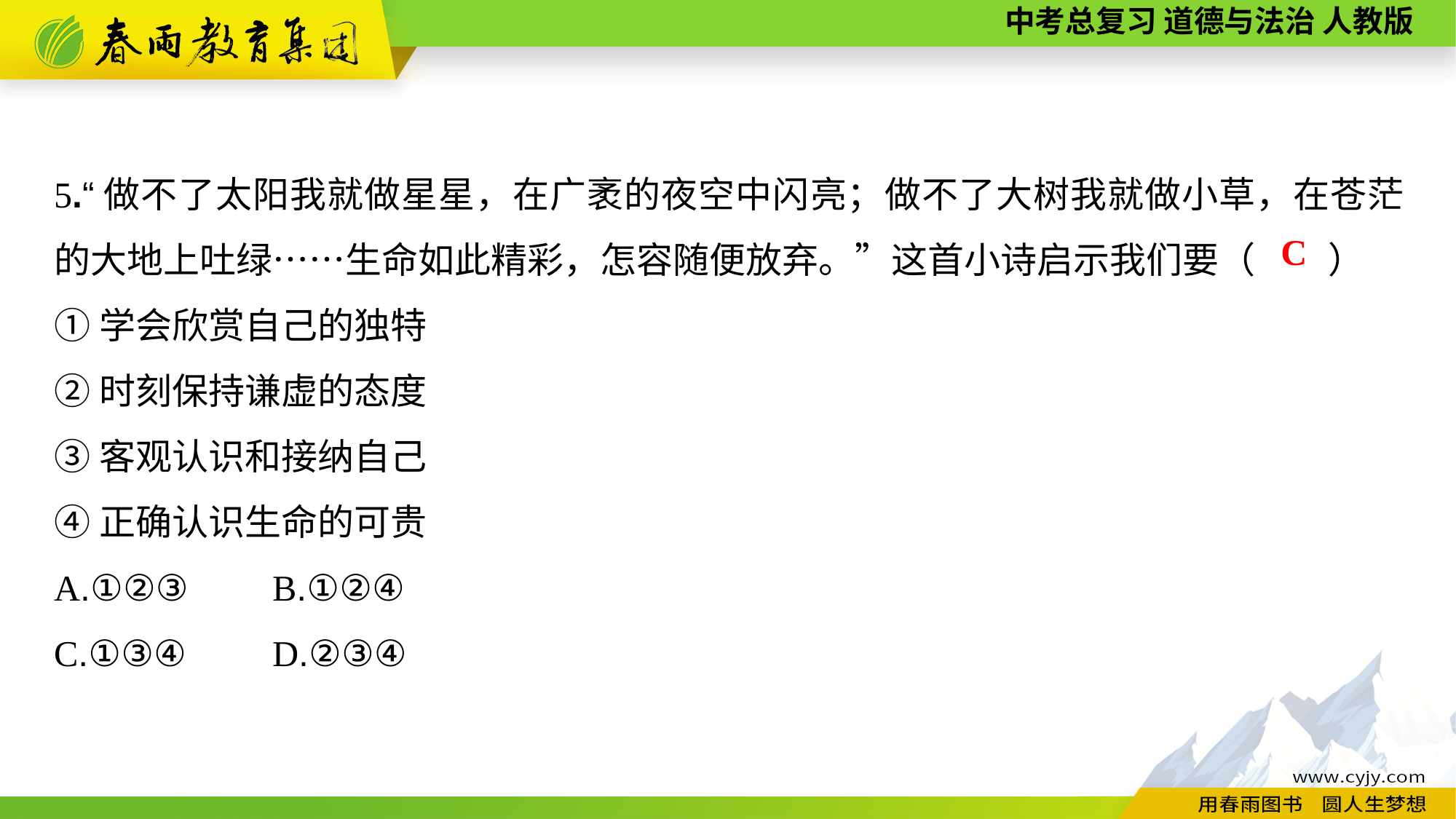

5.“做不了太阳我就做星星，在广袤的夜空中闪亮；做不了大树我就做小草，在苍茫的大地上吐绿……生命如此精彩，怎容随便放弃。”这首小诗启示我们要（　　）
①学会欣赏自己的独特
②时刻保持谦虚的态度
③客观认识和接纳自己
④正确认识生命的可贵
A.①②③	B.①②④
C.①③④	D.②③④
C